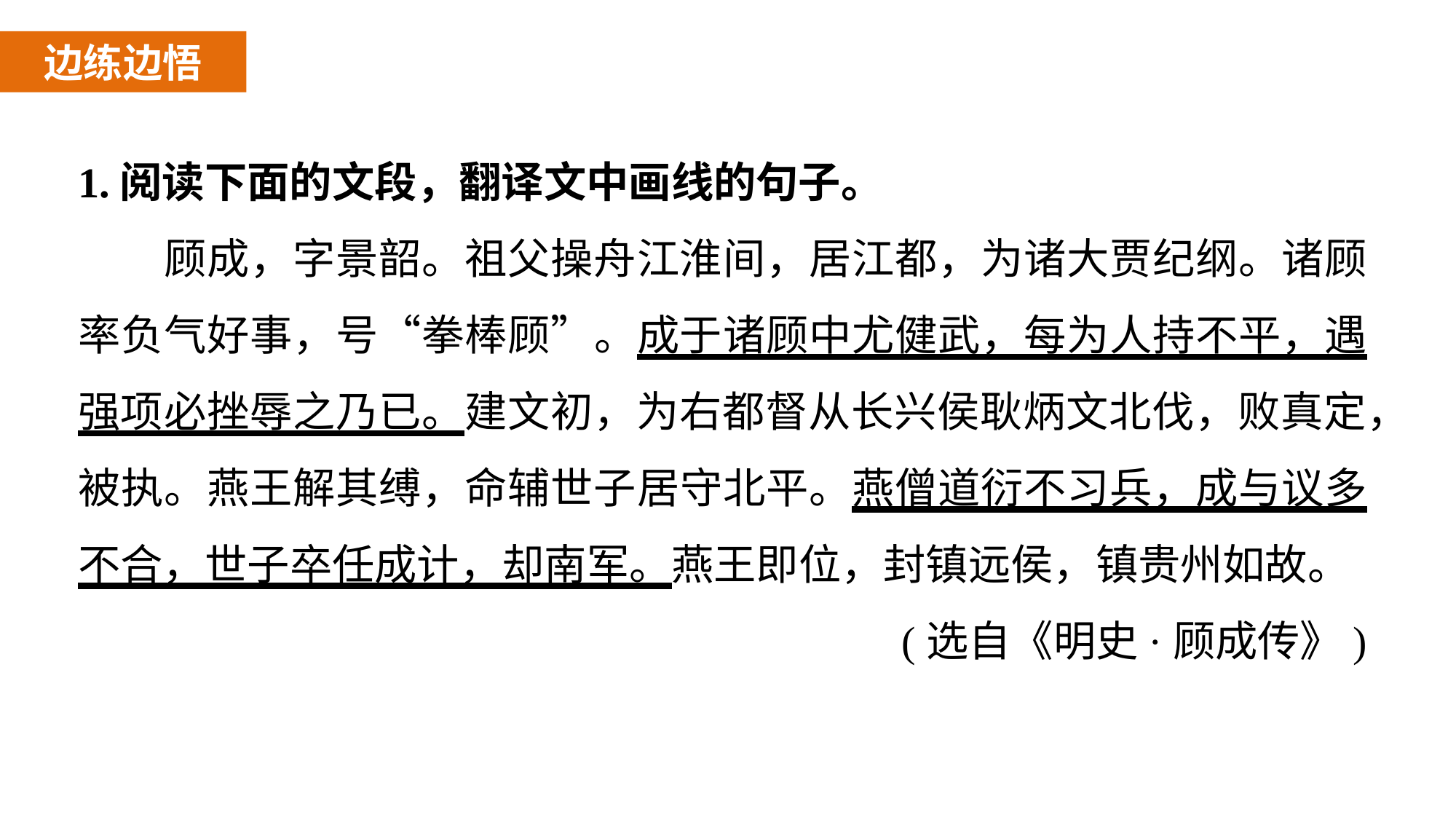

边练边悟
1.阅读下面的文段，翻译文中画线的句子。
顾成，字景韶。祖父操舟江淮间，居江都，为诸大贾纪纲。诸顾率负气好事，号“拳棒顾”。成于诸顾中尤健武，每为人持不平，遇强项必挫辱之乃已。建文初，为右都督从长兴侯耿炳文北伐，败真定，被执。燕王解其缚，命辅世子居守北平。燕僧道衍不习兵，成与议多不合，世子卒任成计，却南军。燕王即位，封镇远侯，镇贵州如故。
(选自《明史·顾成传》)